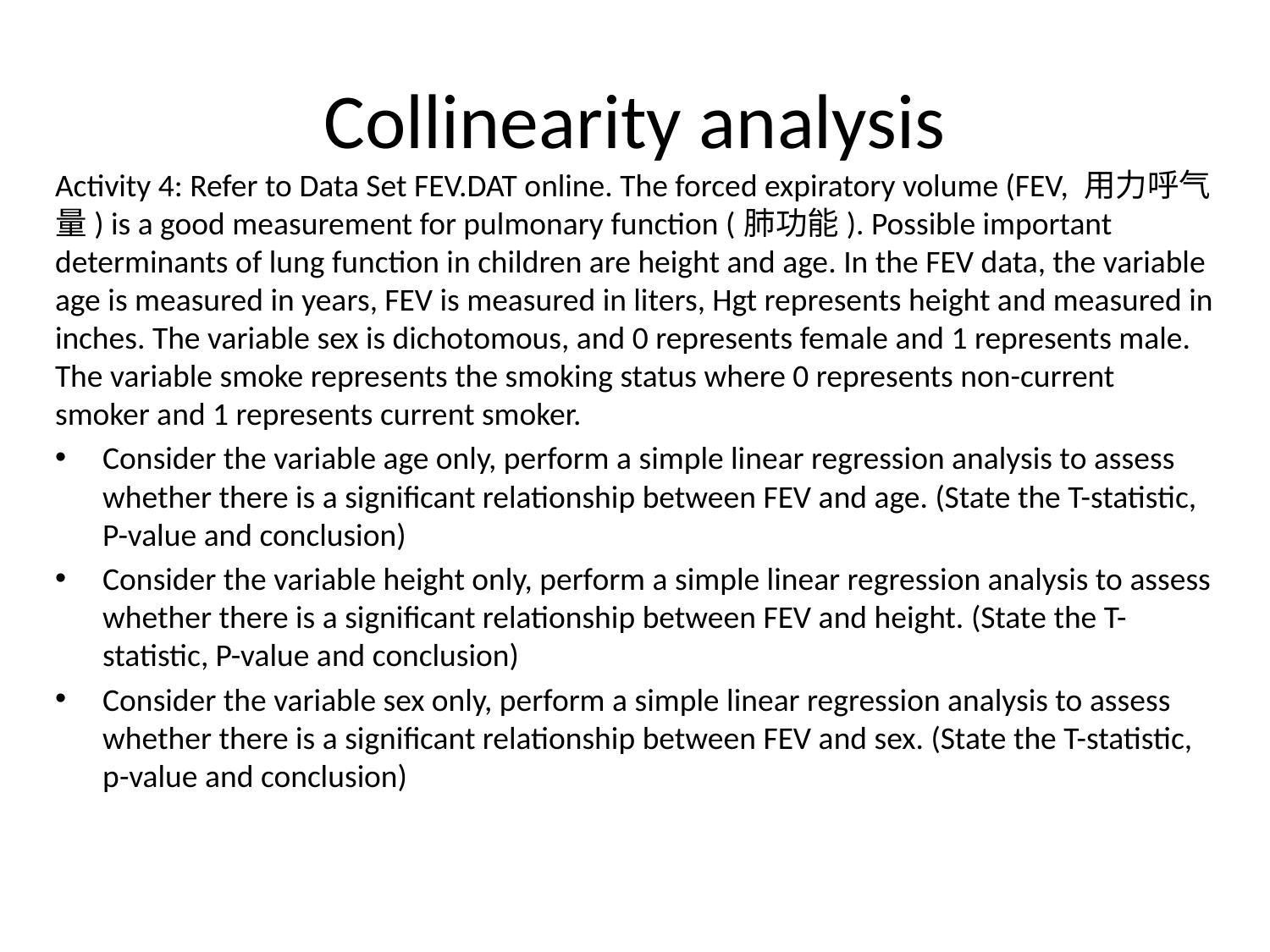

# Collinearity analysis
Activity 4: Refer to Data Set FEV.DAT online. The forced expiratory volume (FEV, 用力呼气量) is a good measurement for pulmonary function (肺功能). Possible important determinants of lung function in children are height and age. In the FEV data, the variable age is measured in years, FEV is measured in liters, Hgt represents height and measured in inches. The variable sex is dichotomous, and 0 represents female and 1 represents male. The variable smoke represents the smoking status where 0 represents non-current smoker and 1 represents current smoker.
Consider the variable age only, perform a simple linear regression analysis to assess whether there is a significant relationship between FEV and age. (State the T-statistic, P-value and conclusion)
Consider the variable height only, perform a simple linear regression analysis to assess whether there is a significant relationship between FEV and height. (State the T-statistic, P-value and conclusion)
Consider the variable sex only, perform a simple linear regression analysis to assess whether there is a significant relationship between FEV and sex. (State the T-statistic, p-value and conclusion)